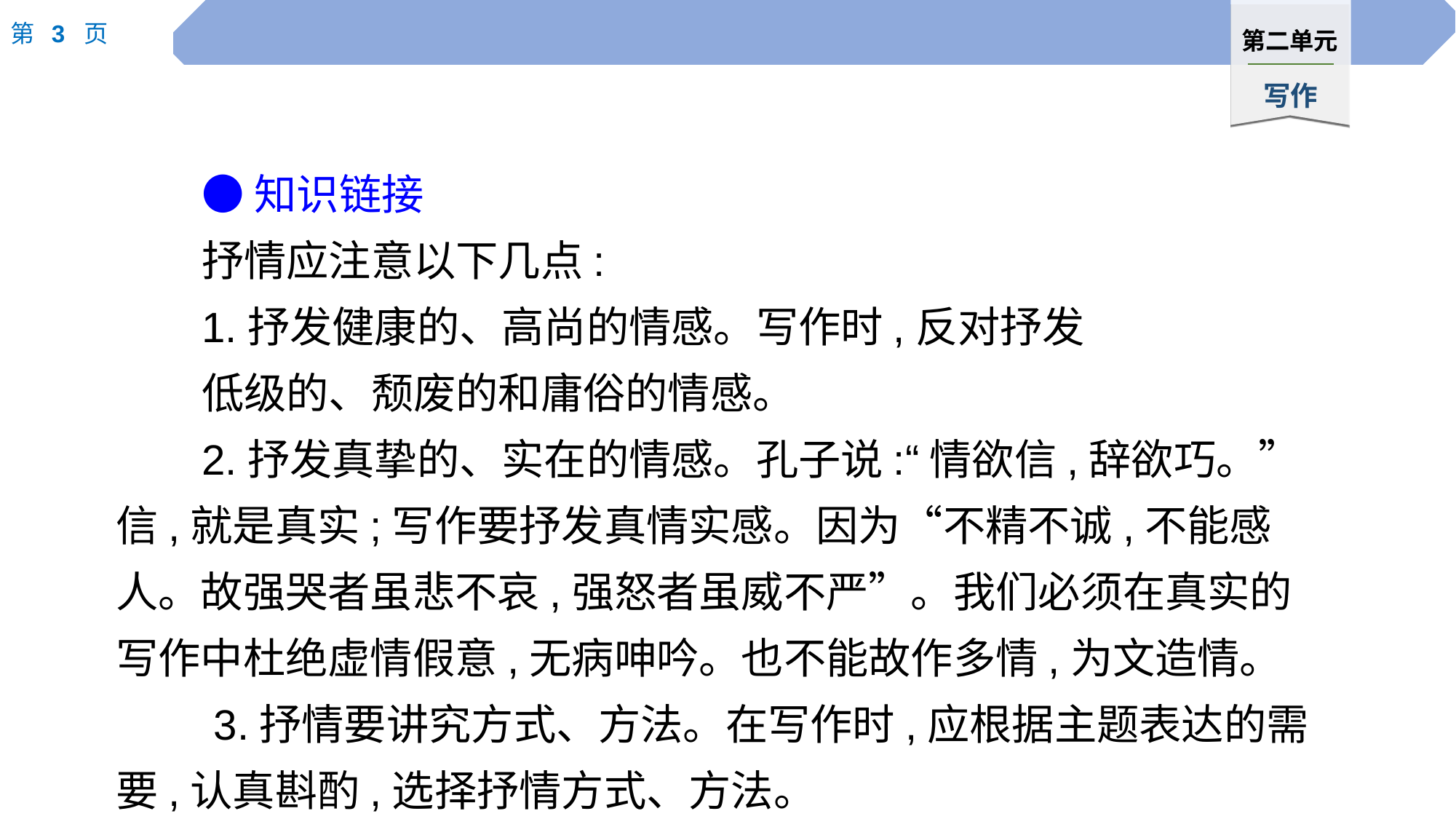

●知识链接
抒情应注意以下几点:
1.抒发健康的、高尚的情感。写作时,反对抒发
低级的、颓废的和庸俗的情感。
2.抒发真挚的、实在的情感。孔子说:“情欲信,辞欲巧。”信,就是真实;写作要抒发真情实感。因为“不精不诚,不能感人。故强哭者虽悲不哀,强怒者虽威不严”。我们必须在真实的写作中杜绝虚情假意,无病呻吟。也不能故作多情,为文造情。
 3.抒情要讲究方式、方法。在写作时,应根据主题表达的需要,认真斟酌,选择抒情方式、方法。